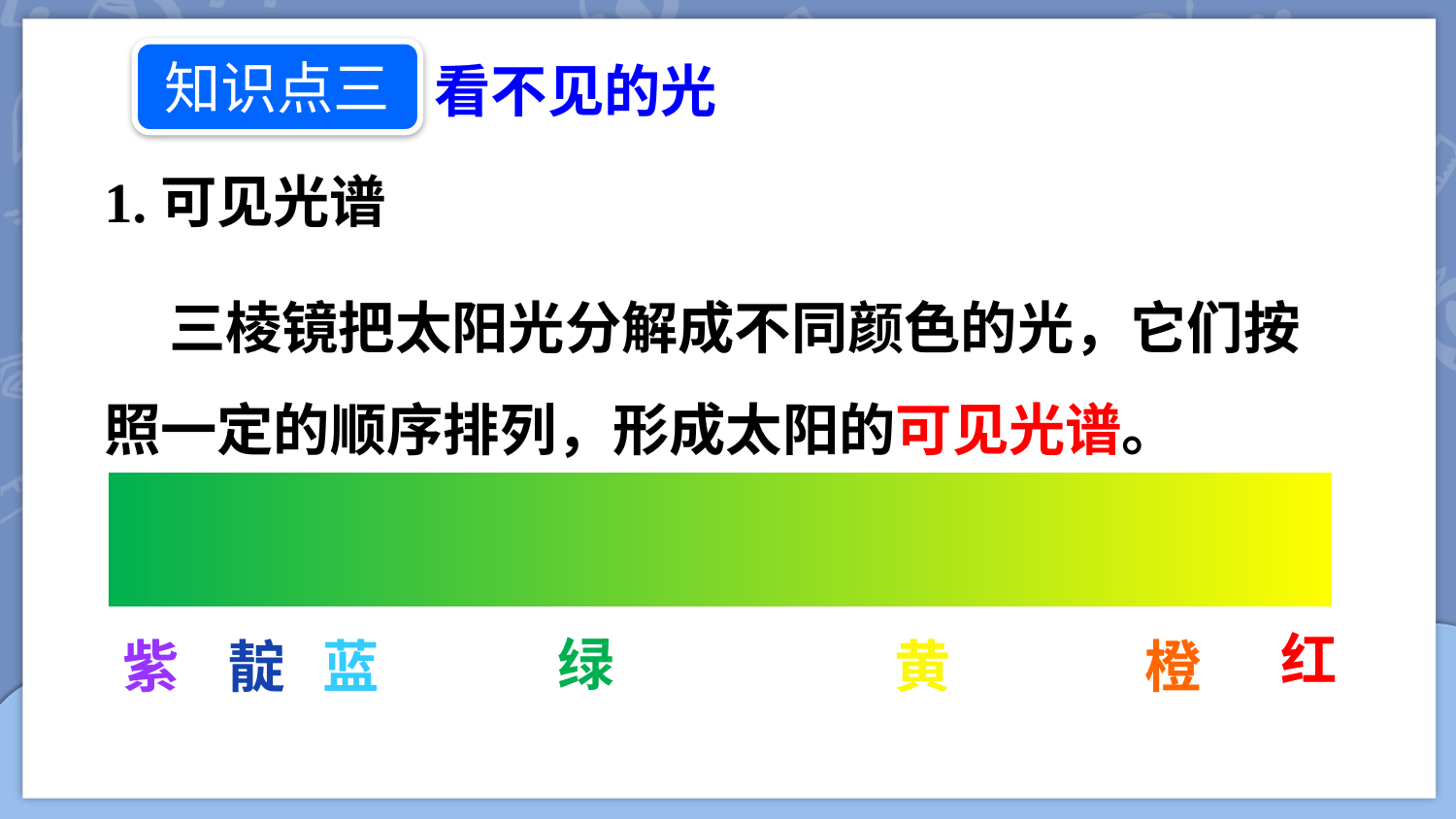

知识点三
看不见的光
1.可见光谱
    三棱镜把太阳光分解成不同颜色的光，它们按照一定的顺序排列，形成太阳的可见光谱。

红
绿
紫
蓝
黄
橙
靛